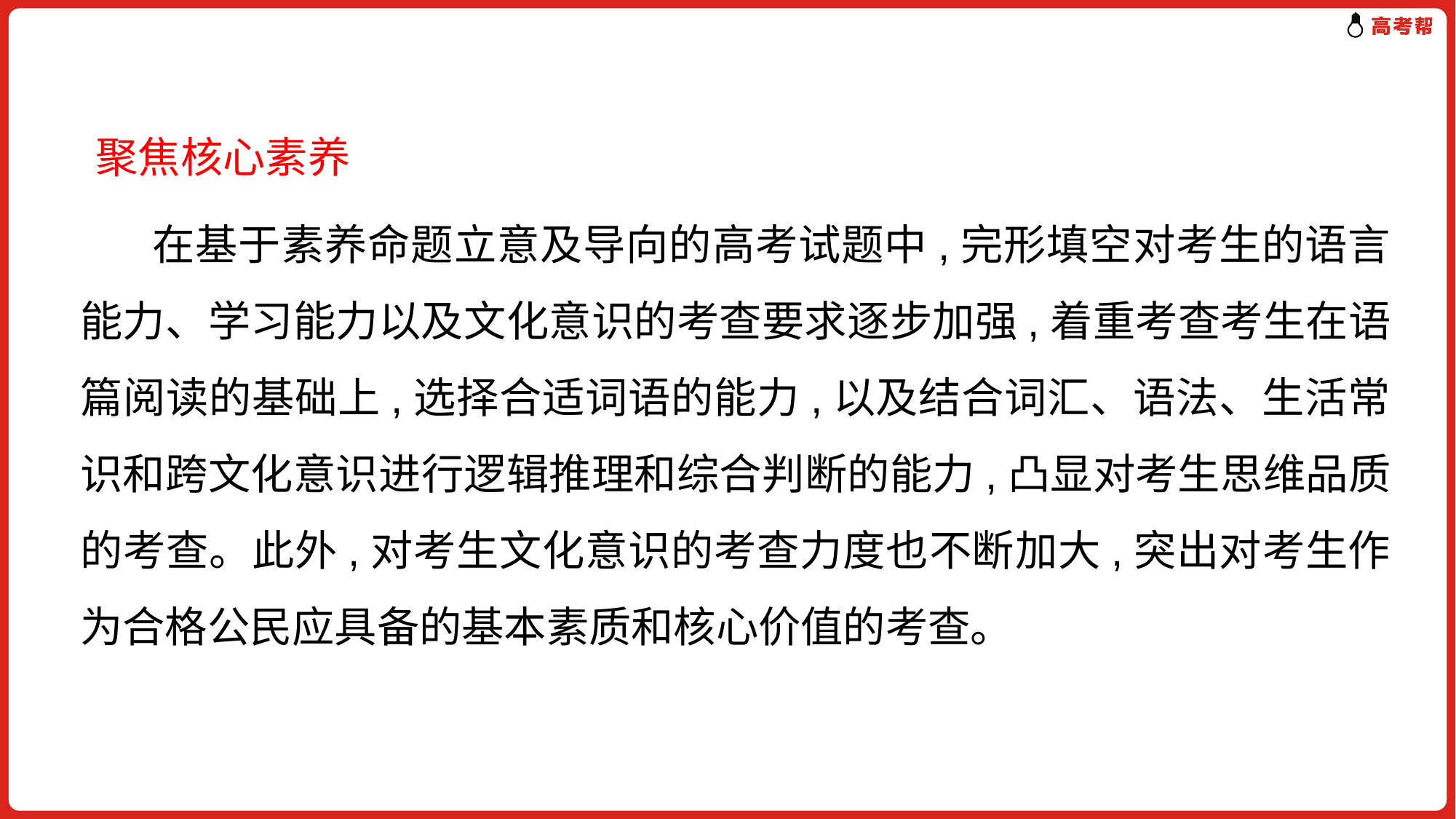

聚焦核心素养
      在基于素养命题立意及导向的高考试题中,完形填空对考生的语言能力、学习能力以及文化意识的考查要求逐步加强,着重考查考生在语篇阅读的基础上,选择合适词语的能力,以及结合词汇、语法、生活常识和跨文化意识进行逻辑推理和综合判断的能力,凸显对考生思维品质的考查。此外,对考生文化意识的考查力度也不断加大,突出对考生作为合格公民应具备的基本素质和核心价值的考查。